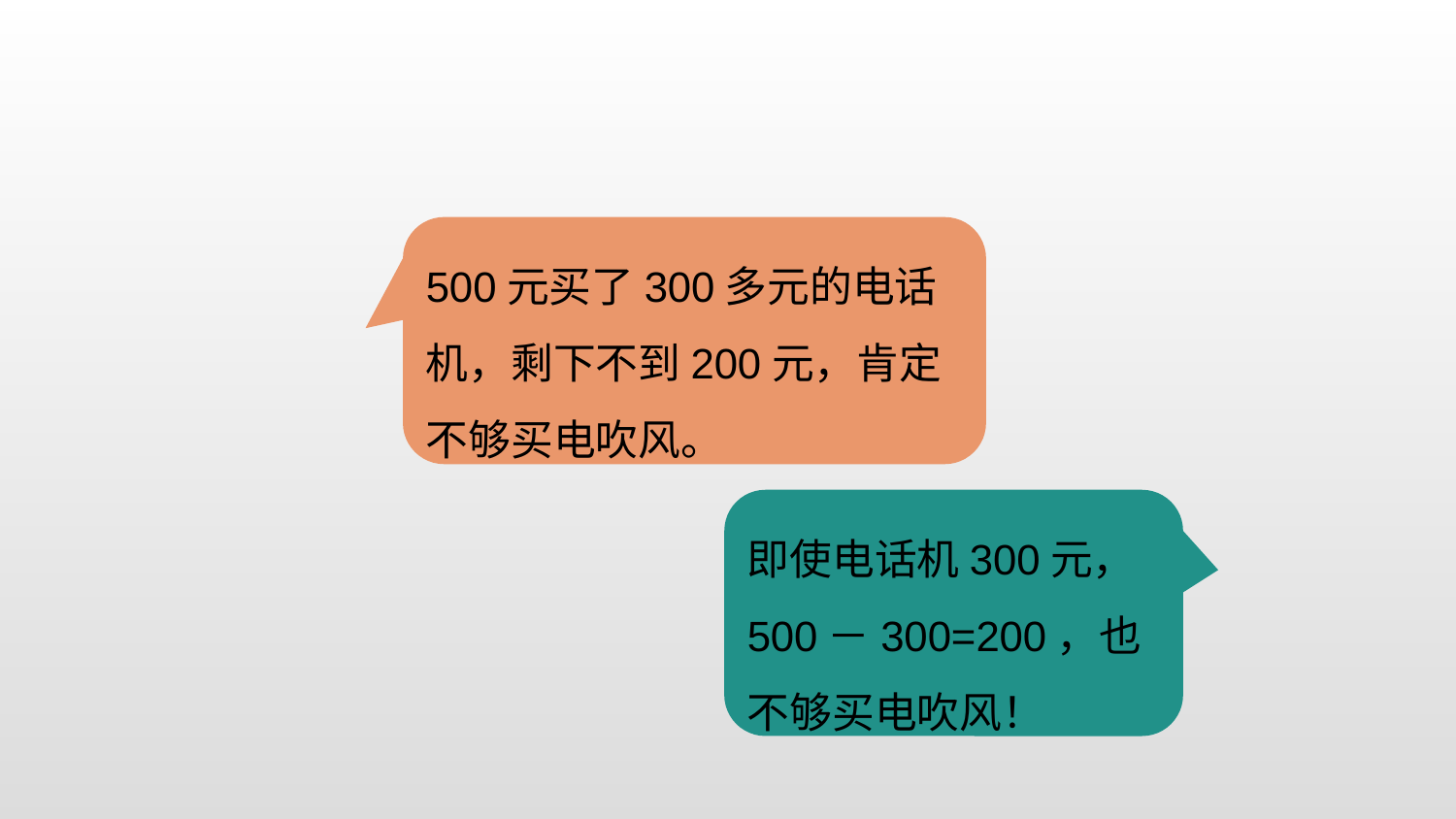

500元买了300多元的电话机，剩下不到200元，肯定不够买电吹风。
即使电话机300元，500－300=200，也不够买电吹风！